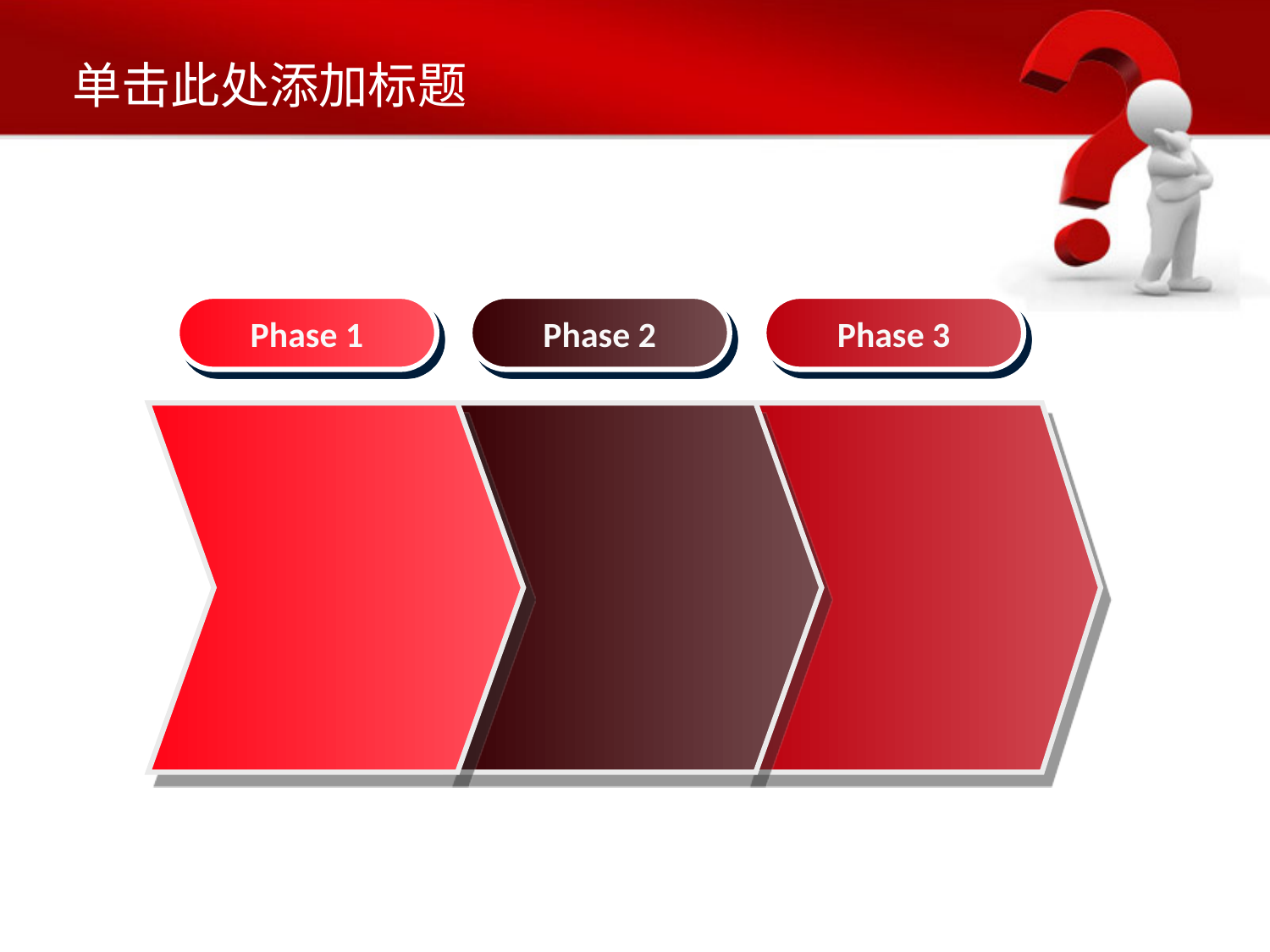

# 单击此处添加标题
Phase 1
Phase 2
Phase 3

15